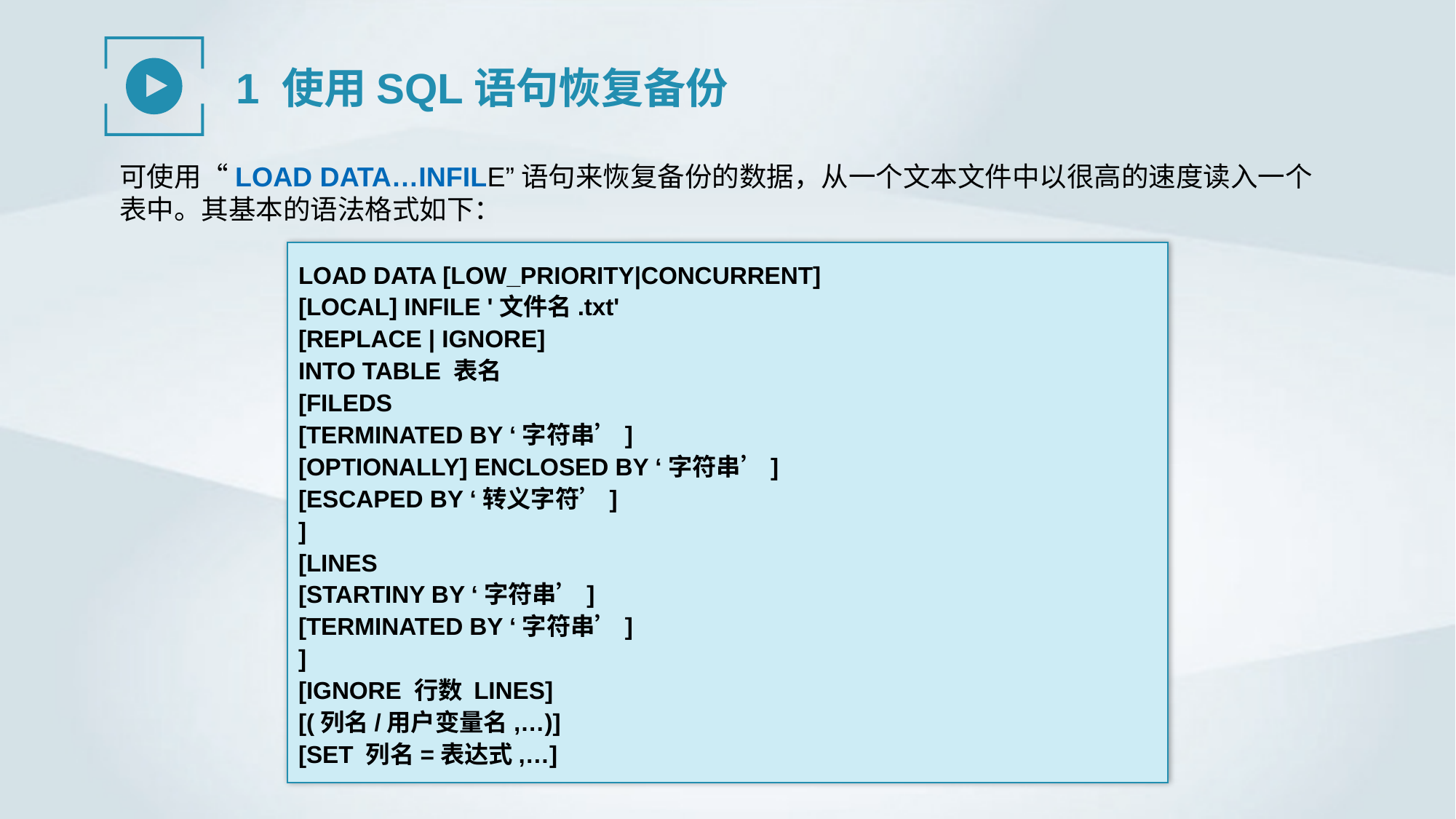

1 使用SQL语句恢复备份
可使用“LOAD DATA…INFILE”语句来恢复备份的数据，从一个文本文件中以很高的速度读入一个表中。其基本的语法格式如下：
LOAD DATA [LOW_PRIORITY|CONCURRENT]
[LOCAL] INFILE '文件名.txt'
[REPLACE | IGNORE]
INTO TABLE 表名
[FILEDS
[TERMINATED BY ‘字符串’]
[OPTIONALLY] ENCLOSED BY ‘字符串’]
[ESCAPED BY ‘转义字符’]
]
[LINES
[STARTINY BY ‘字符串’]
[TERMINATED BY ‘字符串’]
]
[IGNORE 行数 LINES]
[(列名/用户变量名,…)]
[SET 列名=表达式,…]